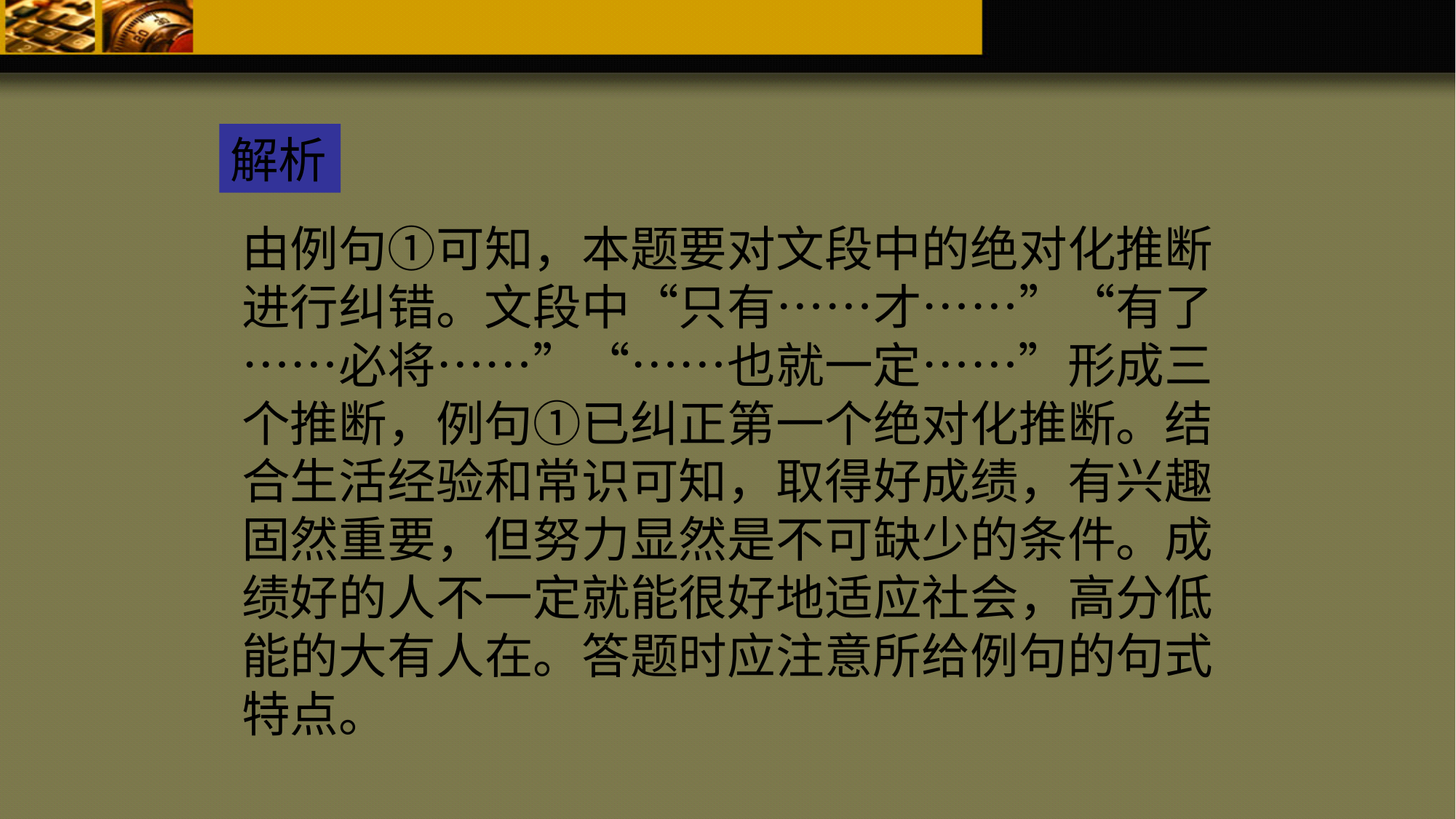

解析
由例句①可知，本题要对文段中的绝对化推断进行纠错。文段中“只有……才……”“有了……必将……”“……也就一定……”形成三个推断，例句①已纠正第一个绝对化推断。结合生活经验和常识可知，取得好成绩，有兴趣固然重要，但努力显然是不可缺少的条件。成绩好的人不一定就能很好地适应社会，高分低能的大有人在。答题时应注意所给例句的句式特点。